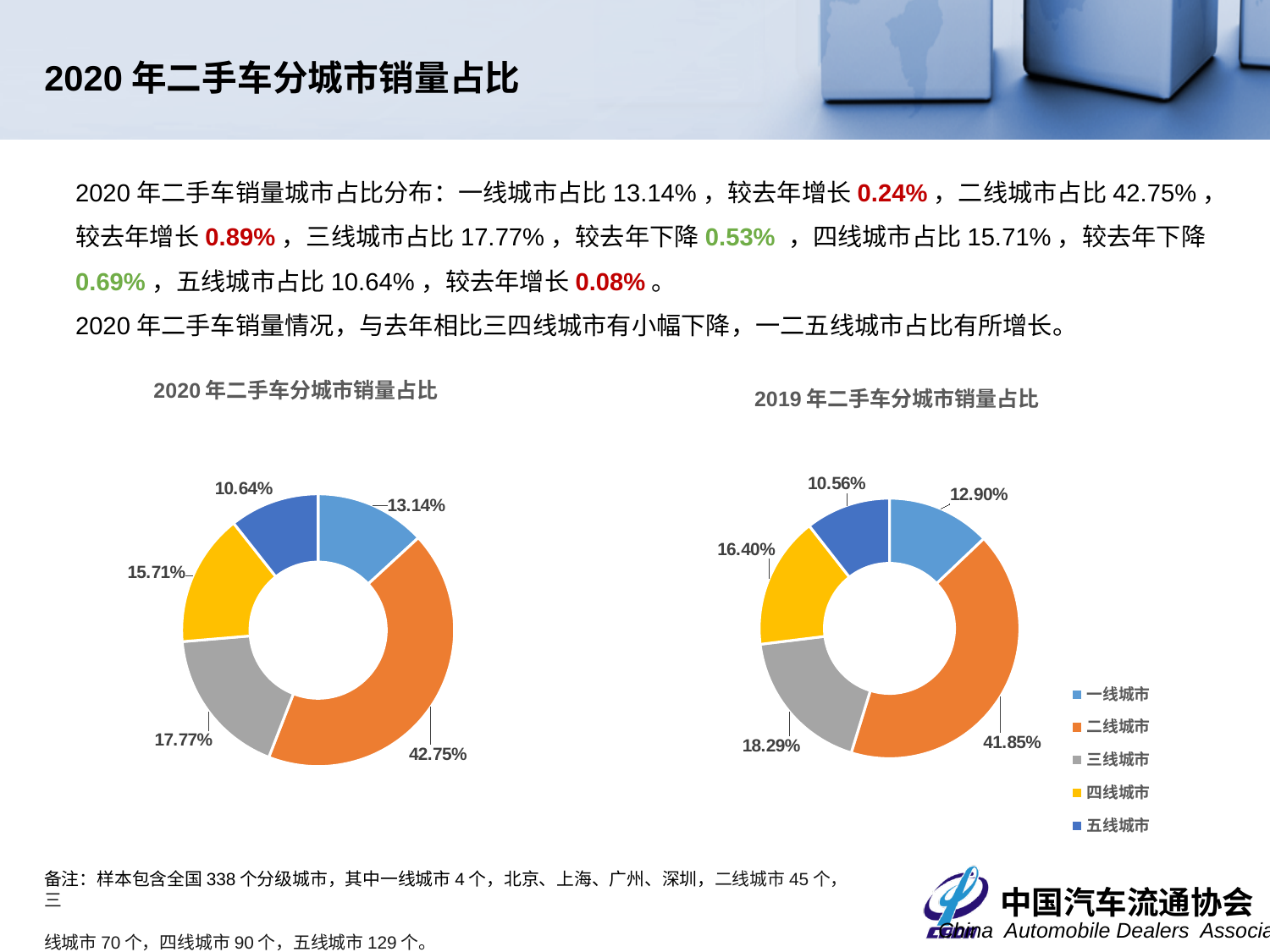

2020年二手车分城市销量占比
2020年二手车销量城市占比分布：一线城市占比13.14%，较去年增长0.24%，二线城市占比42.75%，较去年增长0.89%，三线城市占比17.77%，较去年下降0.53% ，四线城市占比15.71%，较去年下降0.69%，五线城市占比10.64%，较去年增长0.08%。
2020年二手车销量情况，与去年相比三四线城市有小幅下降，一二五线城市占比有所增长。

### Chart: 2020年二手车分城市销量占比

| Category |  |
|---|---|
| 一线城市 | 0.1314376049929728 |
| 二线城市 | 0.4274576130312195 |
| 三线城市 | 0.17766958622553558 |
| 四线城市 | 0.157067813850719 |
| 五线城市 | 0.10636738189955315 |

### Chart: 2019年二手车分城市销量占比

| Category |  |
|---|---|
| 一线城市 | 0.12899724991122638 |
| 二线城市 | 0.4185141372012782 |
| 三线城市 | 0.18293488128326665 |
| 四线城市 | 0.16395505371615807 |
| 五线城市 | 0.10559867788807067 |
备注：样本包含全国338个分级城市，其中一线城市4个，北京、上海、广州、深圳，二线城市45个，三

线城市70个，四线城市90个，五线城市129个。